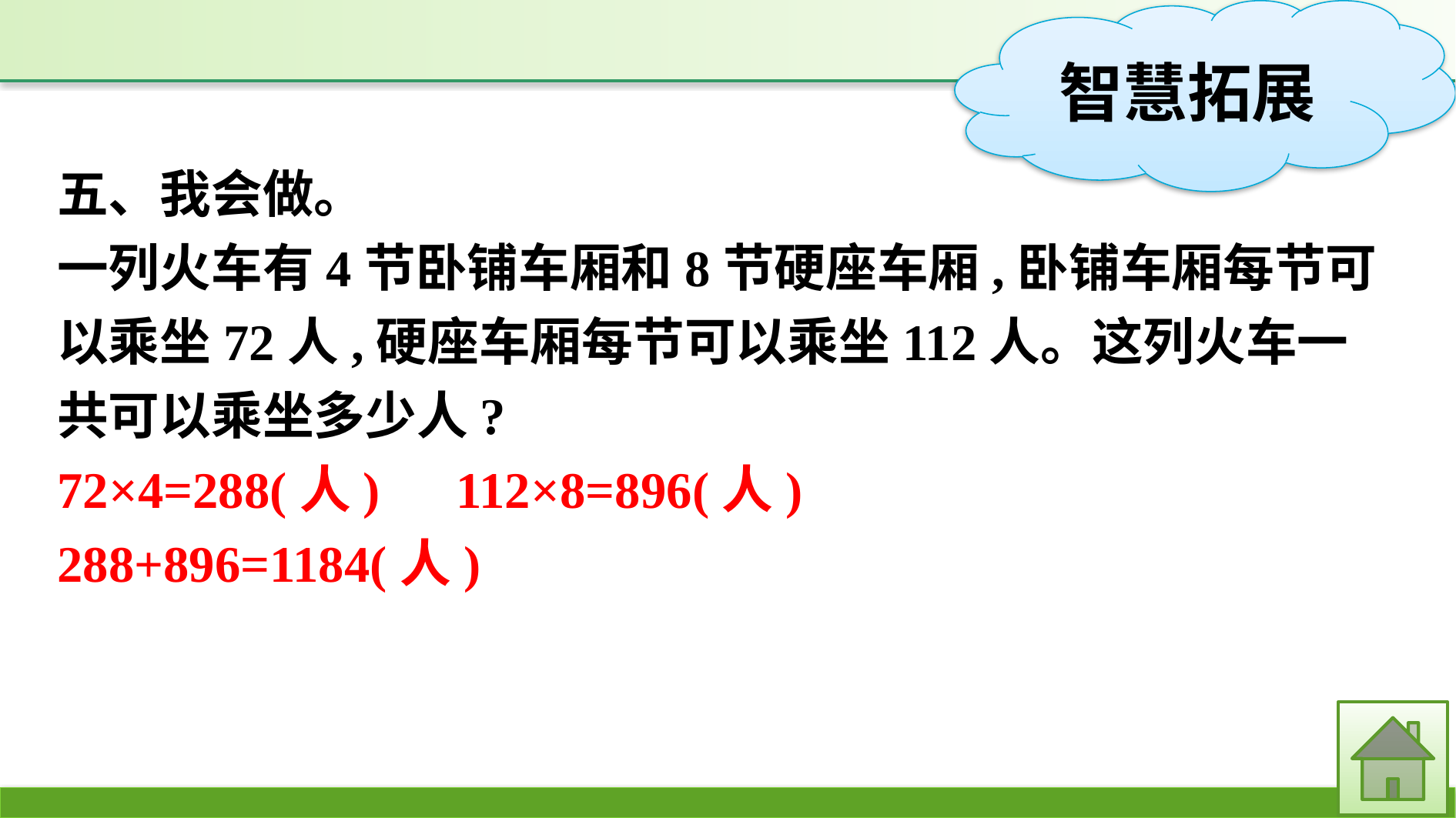

五、我会做。
一列火车有4节卧铺车厢和8节硬座车厢,卧铺车厢每节可以乘坐72人,硬座车厢每节可以乘坐112人。这列火车一共可以乘坐多少人?
72×4=288(人)　112×8=896(人)
288+896=1184(人)